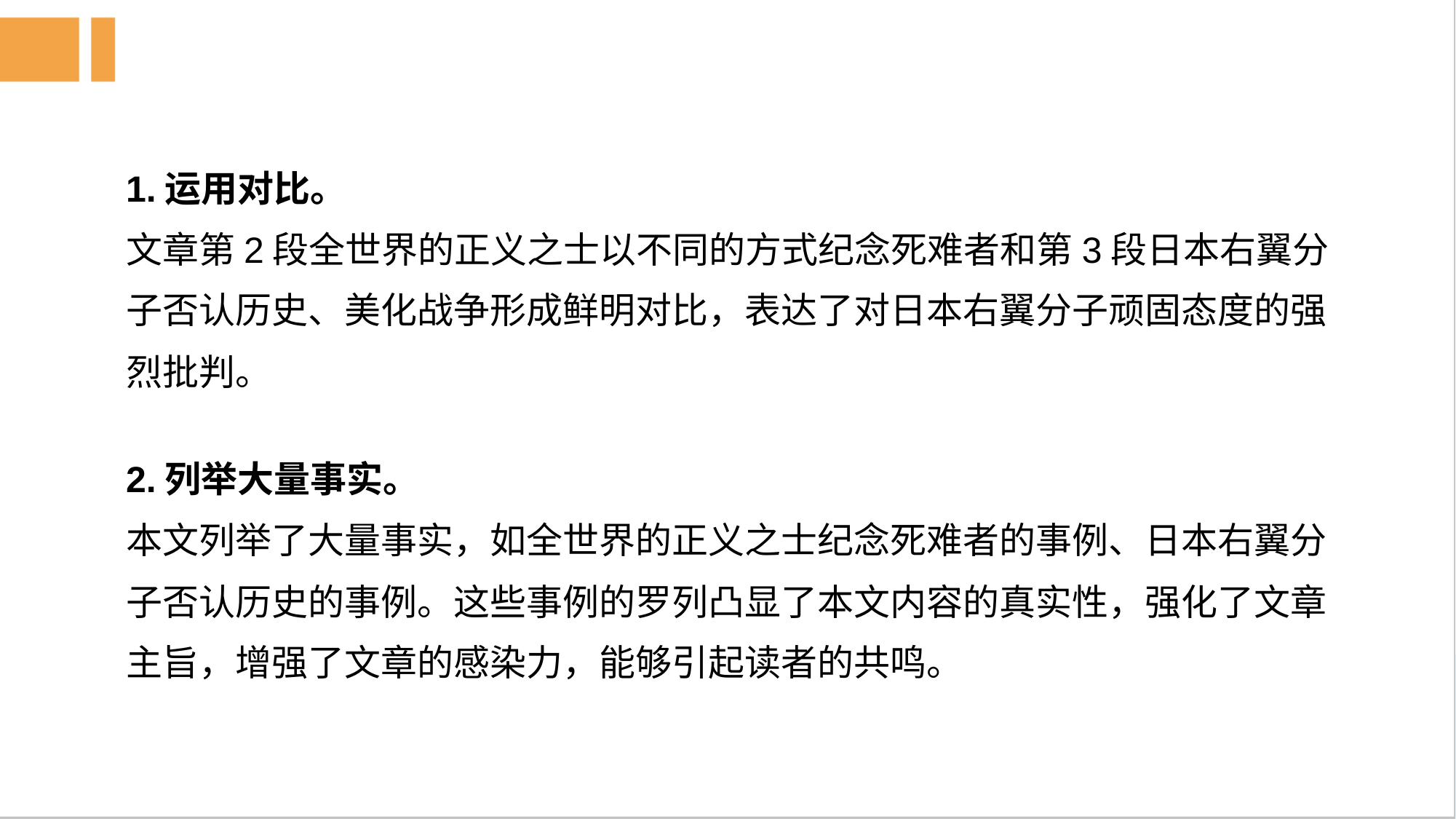

1.运用对比。
文章第2段全世界的正义之士以不同的方式纪念死难者和第3段日本右翼分子否认历史、美化战争形成鲜明对比，表达了对日本右翼分子顽固态度的强烈批判。
2.列举大量事实。
本文列举了大量事实，如全世界的正义之士纪念死难者的事例、日本右翼分子否认历史的事例。这些事例的罗列凸显了本文内容的真实性，强化了文章主旨，增强了文章的感染力，能够引起读者的共鸣。